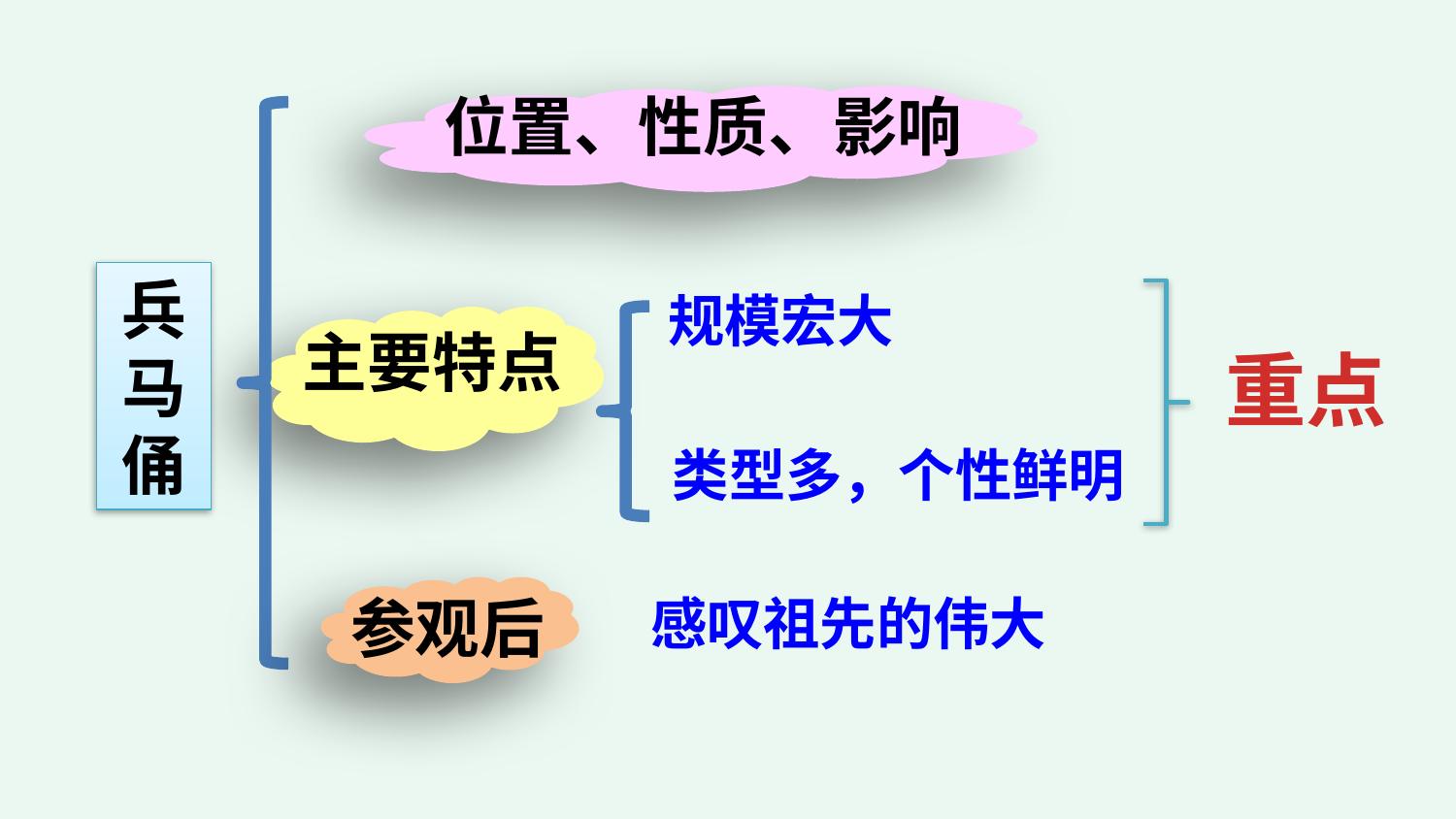

位置、性质、影响

兵马俑
规模宏大

主要特点

重点
类型多，个性鲜明

参观后
感叹祖先的伟大